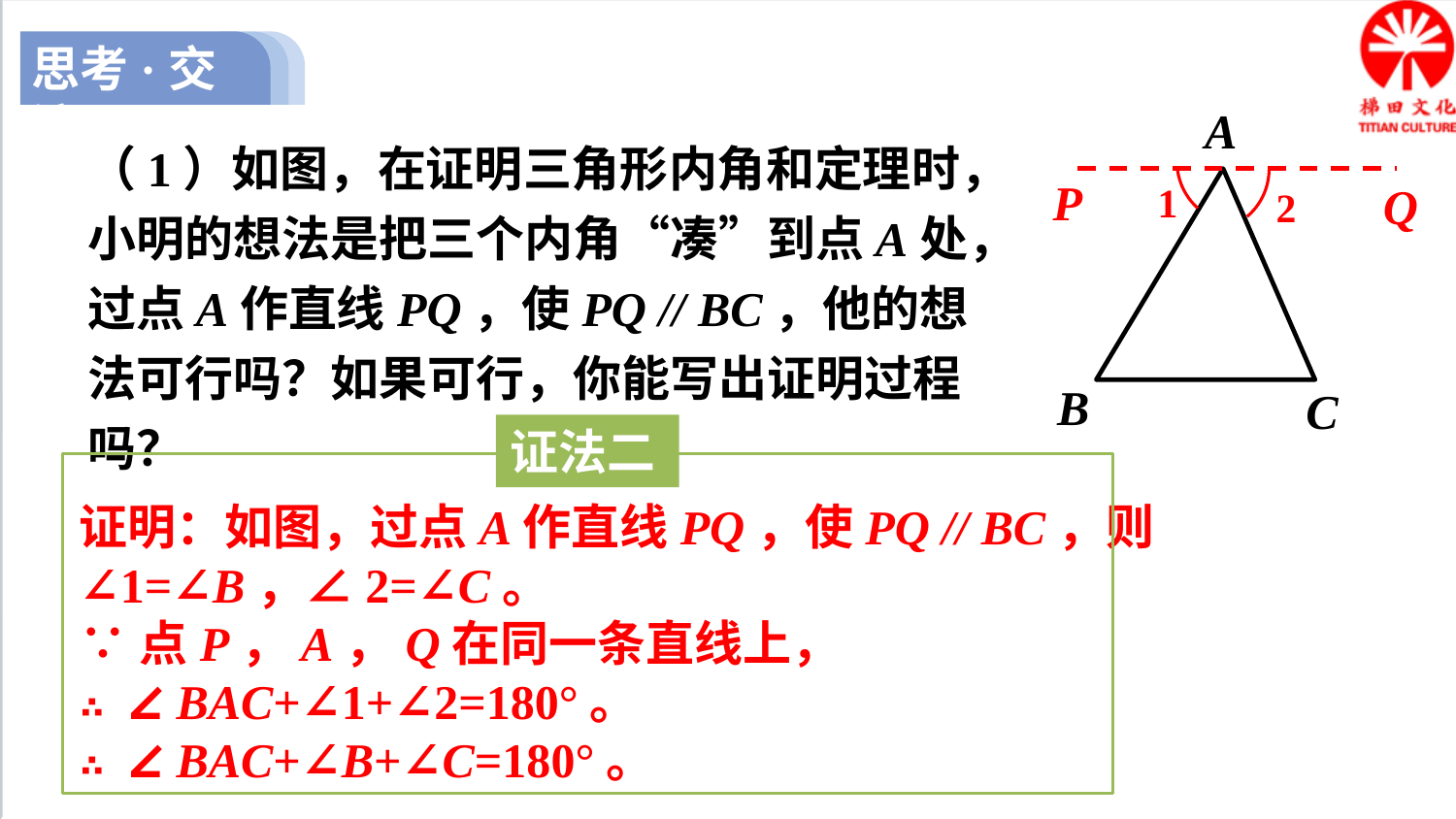

思考·交流

A

B
C

1
2
（1）如图，在证明三角形内角和定理时，小明的想法是把三个内角“凑”到点A处，过点A作直线PQ，使PQ // BC，他的想法可行吗？如果可行，你能写出证明过程吗？
P
Q
证法二

证明：如图，过点A作直线PQ，使PQ // BC，则
∠1=∠B，∠2=∠C。
∵点P，A，Q在同一条直线上，
∴∠BAC+∠1+∠2=180°。
∴∠BAC+∠B+∠C=180°。